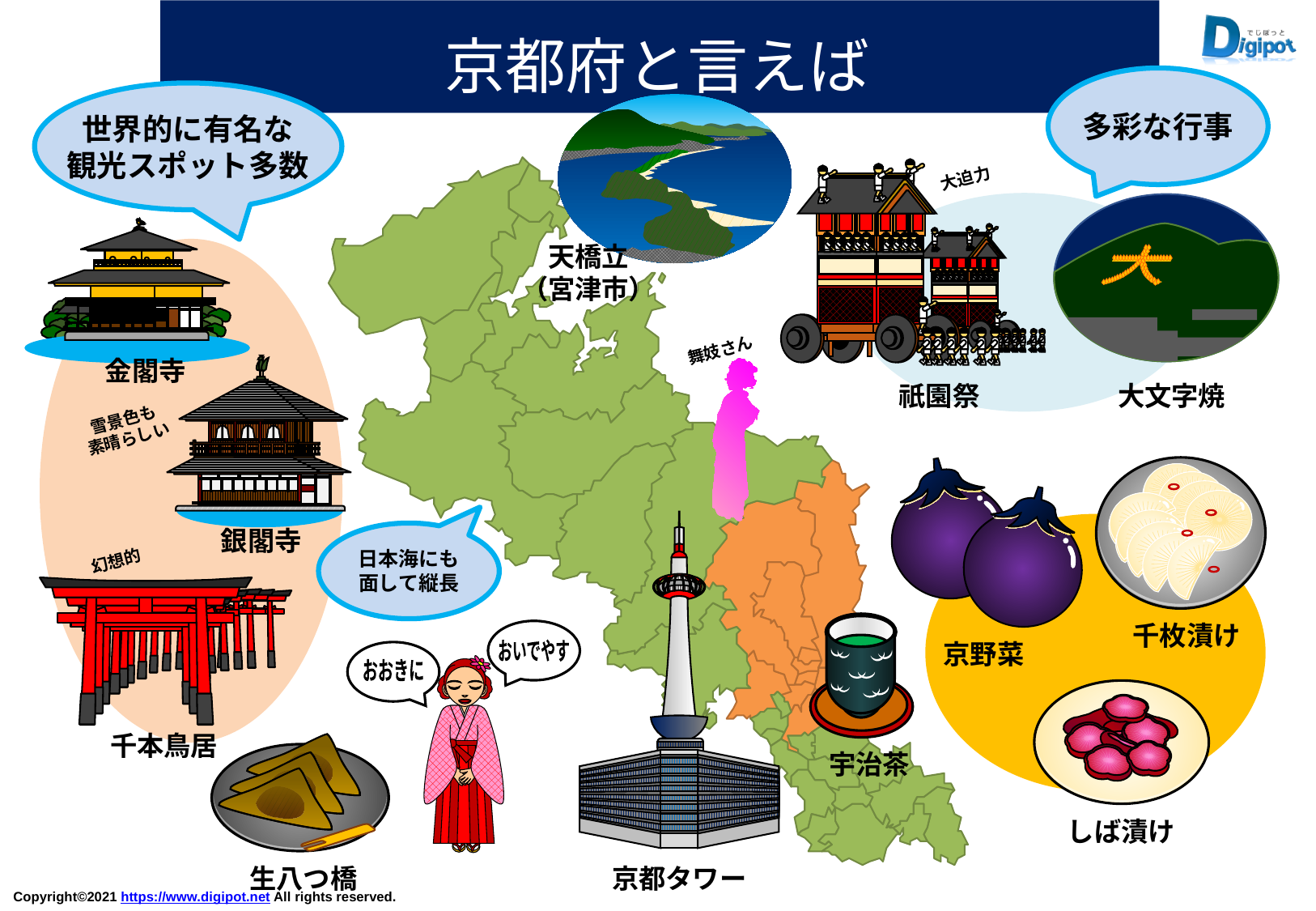

京都府と言えば
多彩な行事
世界的に有名な
観光スポット多数

大迫力

大

天橋立
（宮津市）

舞妓さん
金閣寺

祇園祭
大文字焼
雪景色も
素晴らしい

銀閣寺
日本海にも
面して縦長
幻想的

千枚漬け

おいでやす

おおきに
京野菜

千本鳥居

宇治茶
しば漬け
生八つ橋
京都タワー